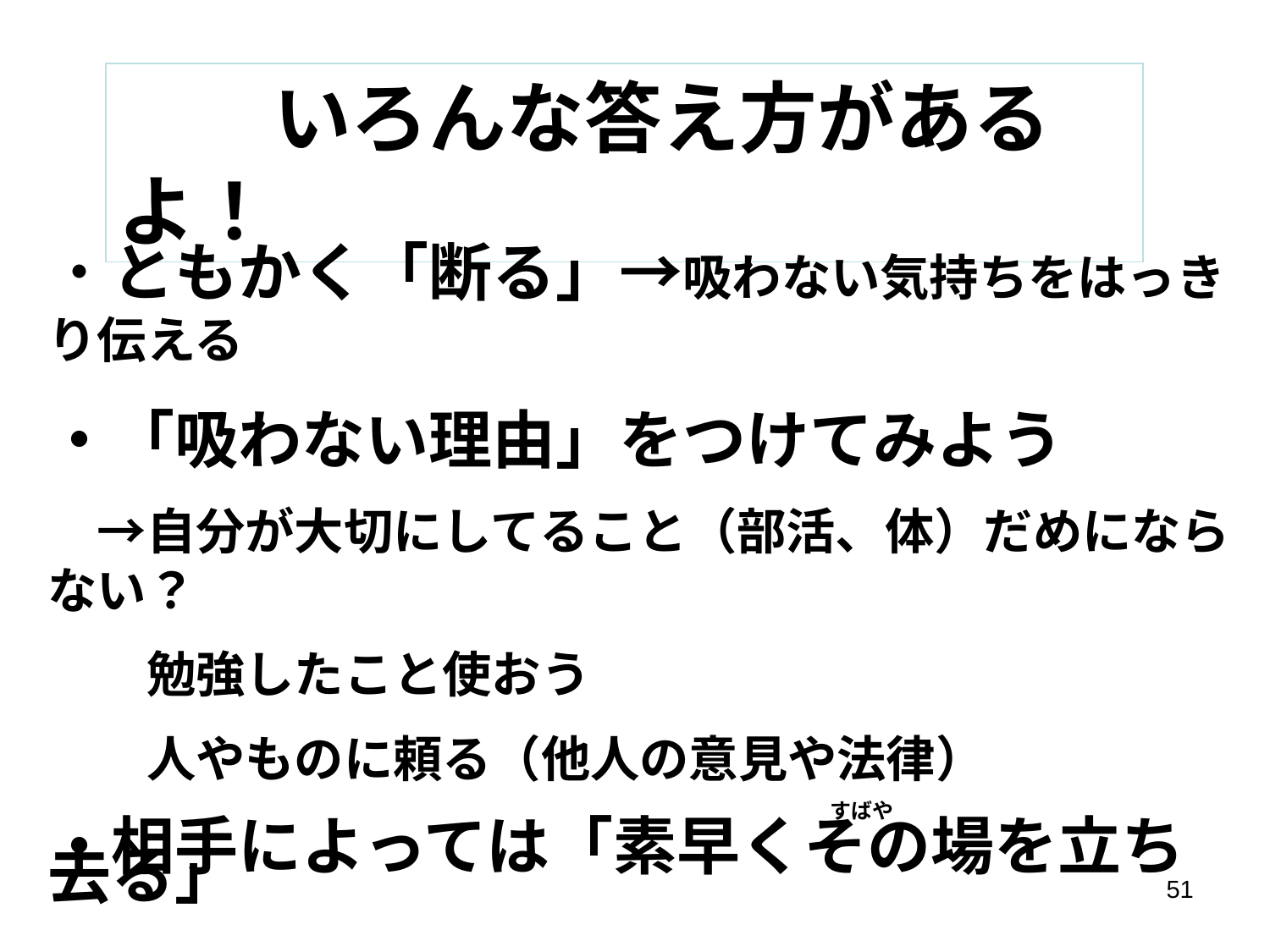

いろんな答え方があるよ！
・ともかく「断る」→吸わない気持ちをはっきり伝える
・「吸わない理由」をつけてみよう
　→自分が大切にしてること（部活、体）だめにならない？
　　勉強したこと使おう
　　人やものに頼る（他人の意見や法律）
　　　　　　　　　　　　　　　　　　　　　　　　　　　　　　　　　　　　　すばや
・相手によっては「素早くその場を立ち去る」
51